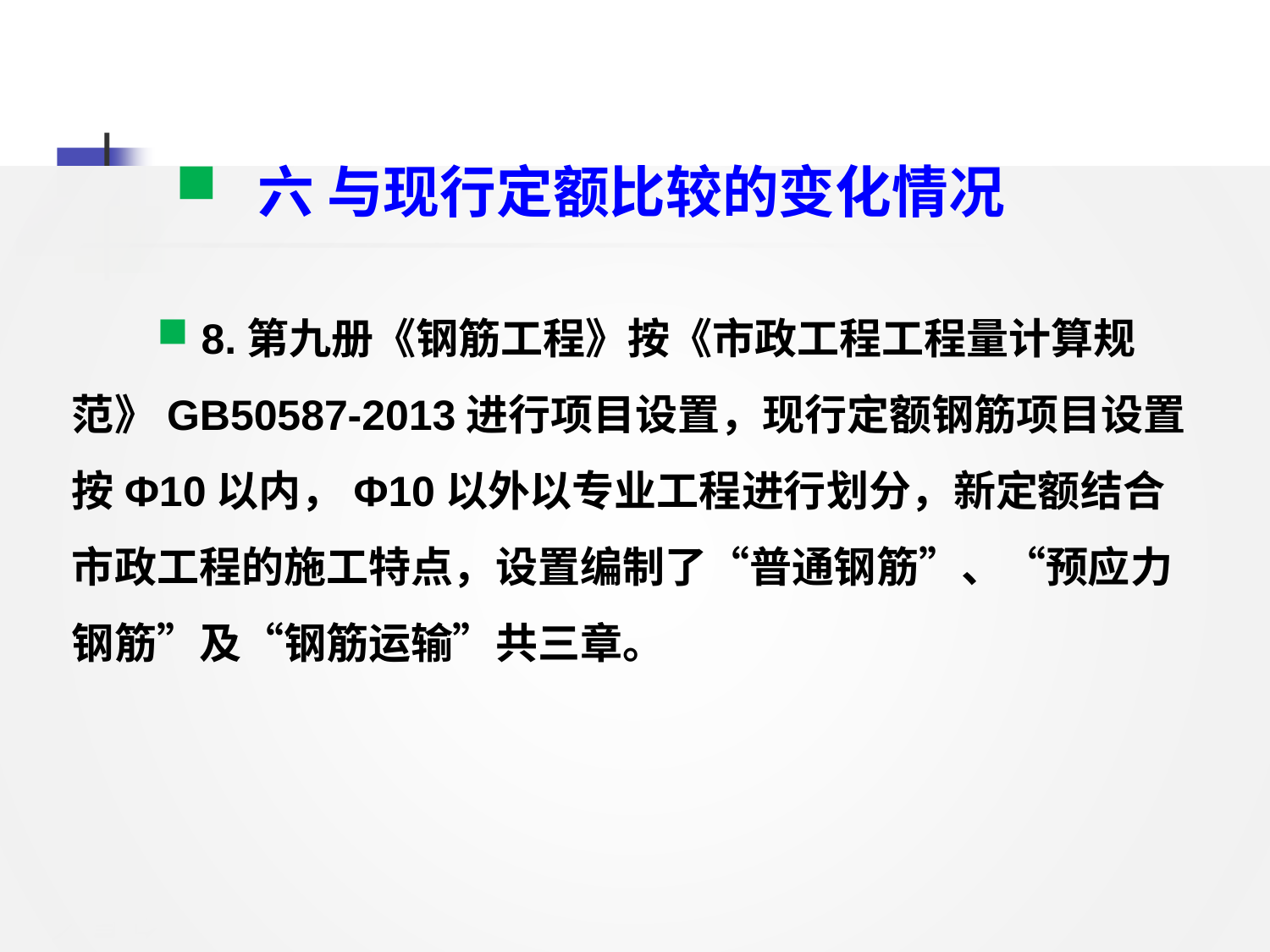

六 与现行定额比较的变化情况
 8.第九册《钢筋工程》按《市政工程工程量计算规范》GB50587-2013进行项目设置，现行定额钢筋项目设置按Φ10以内，Φ10以外以专业工程进行划分，新定额结合市政工程的施工特点，设置编制了“普通钢筋”、“预应力钢筋”及“钢筋运输”共三章。